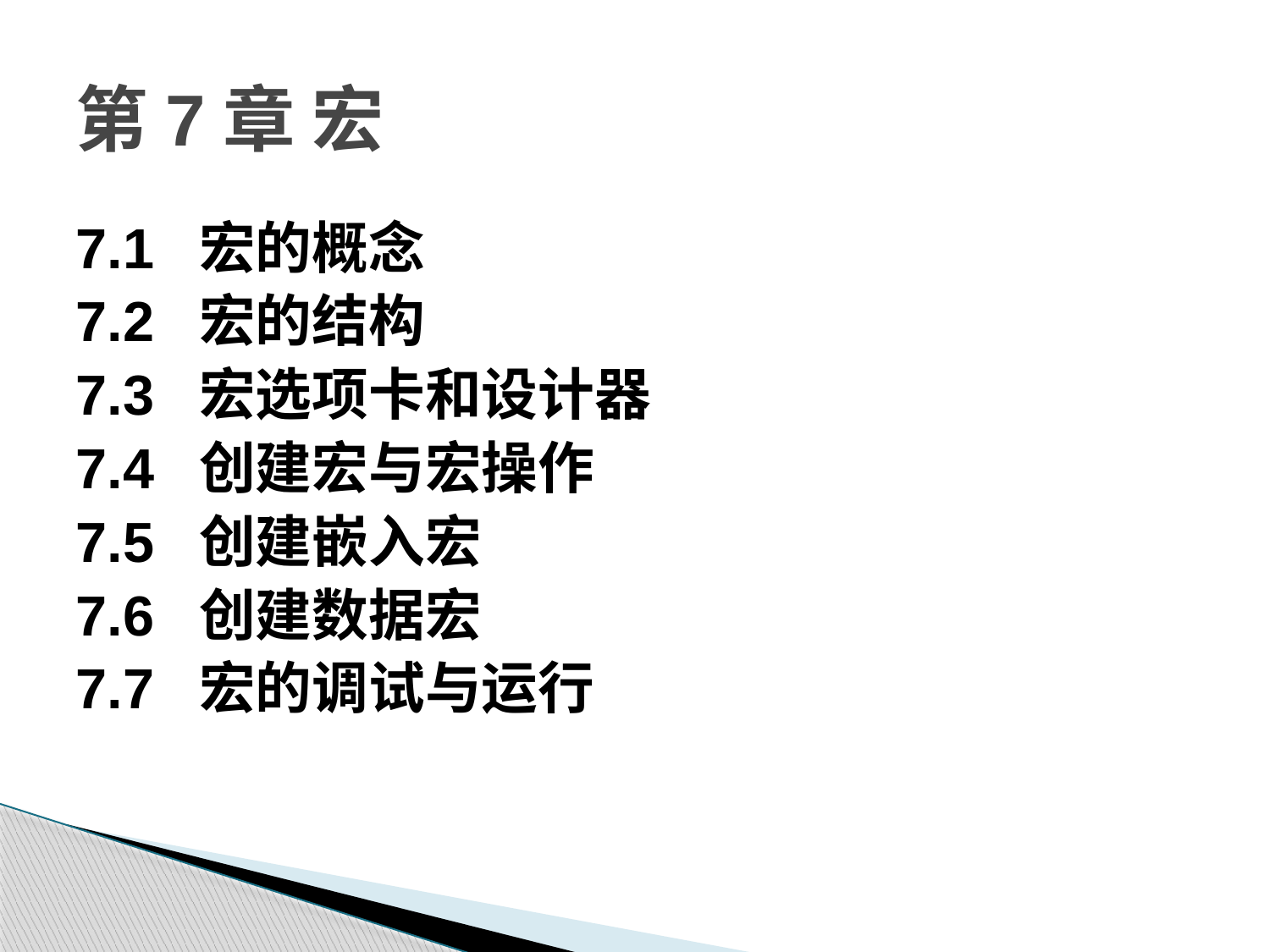

# 第7章 宏
7.1  宏的概念
7.2  宏的结构
7.3  宏选项卡和设计器
7.4  创建宏与宏操作
7.5  创建嵌入宏
7.6  创建数据宏
7.7  宏的调试与运行